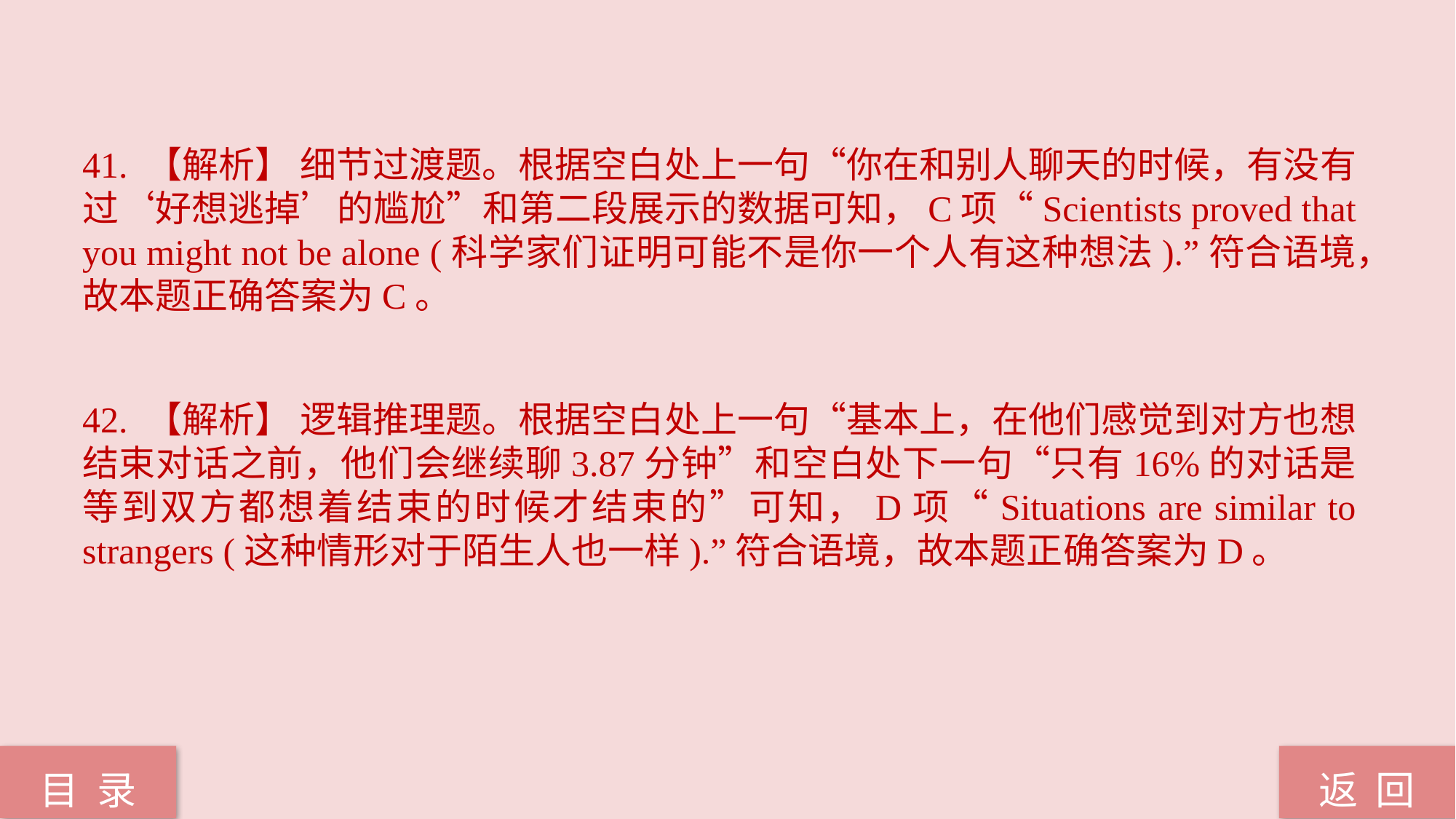

41. 【解析】 细节过渡题。根据空白处上一句“你在和别人聊天的时候，有没有过‘好想逃掉’的尴尬”和第二段展示的数据可知，C项“Scientists proved that you might not be alone (科学家们证明可能不是你一个人有这种想法).”符合语境，故本题正确答案为C。

42. 【解析】 逻辑推理题。根据空白处上一句“基本上，在他们感觉到对方也想结束对话之前，他们会继续聊3.87分钟”和空白处下一句“只有16%的对话是等到双方都想着结束的时候才结束的”可知，D项“Situations are similar to strangers (这种情形对于陌生人也一样).”符合语境，故本题正确答案为D。
返  回